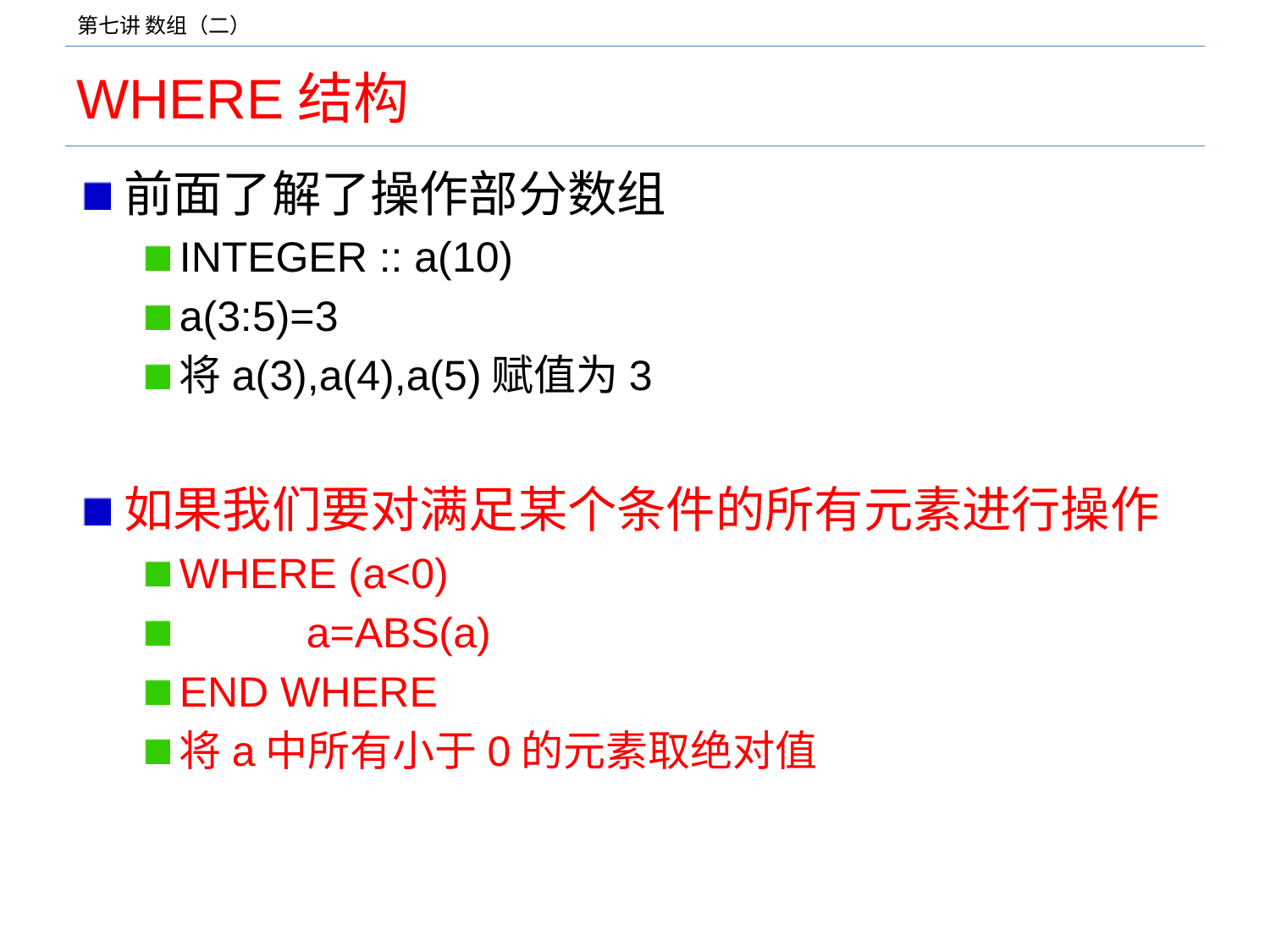

# WHERE结构
前面了解了操作部分数组
INTEGER :: a(10)
a(3:5)=3
将a(3),a(4),a(5)赋值为3

如果我们要对满足某个条件的所有元素进行操作
WHERE (a<0)
	a=ABS(a)
END WHERE
将a中所有小于0的元素取绝对值